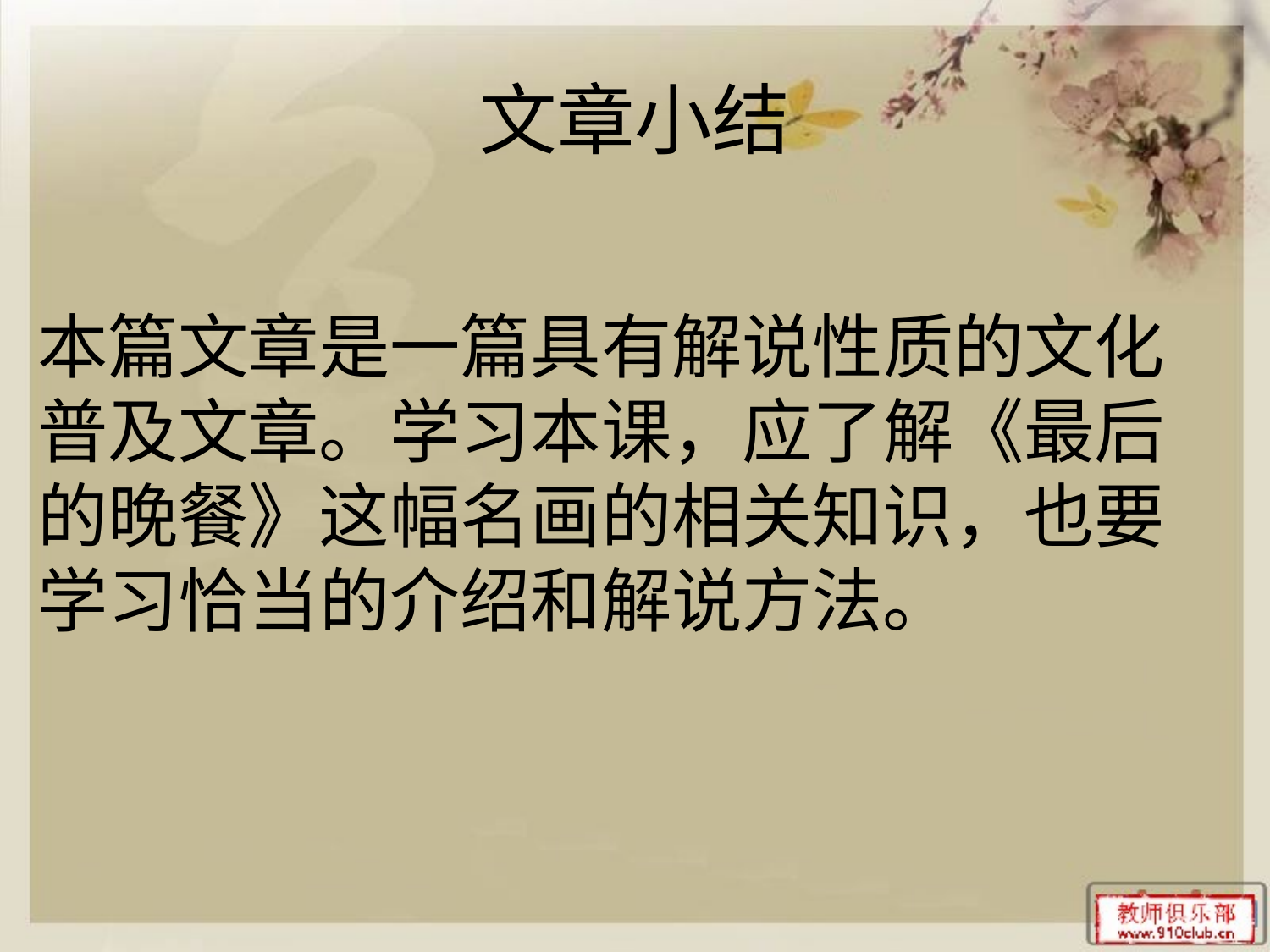

文章小结
本篇文章是一篇具有解说性质的文化普及文章。学习本课，应了解《最后的晚餐》这幅名画的相关知识，也要学习恰当的介绍和解说方法。